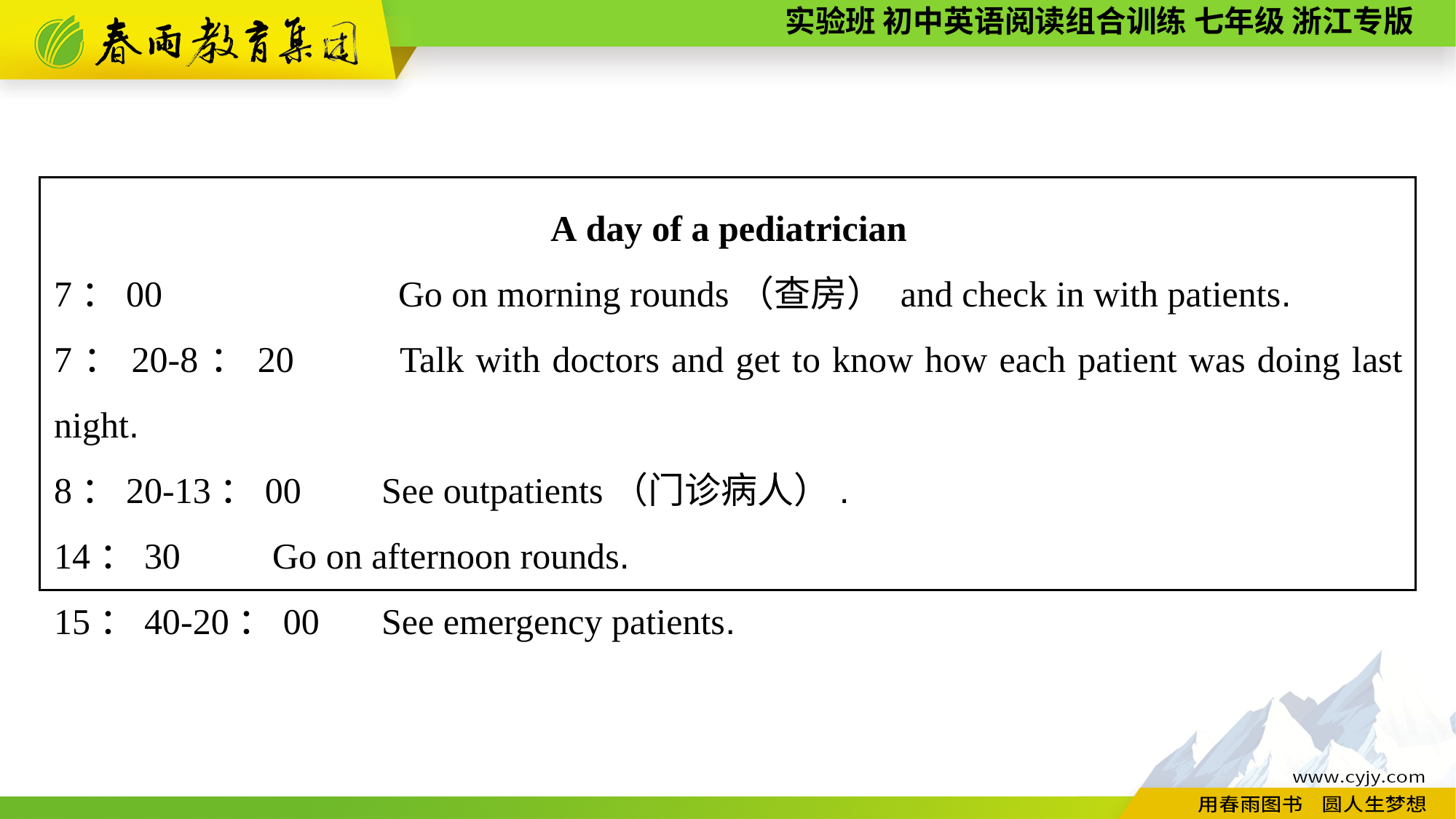

A day of a pediatrician
7：00　　　　　　Go on morning rounds（查房） and check in with patients.
7：20-8：20         Talk with doctors and get to know how each patient was doing last night.
8：20-13：00	See outpatients（门诊病人）.
14：30	Go on afternoon rounds.
15：40-20：00	See emergency patients.